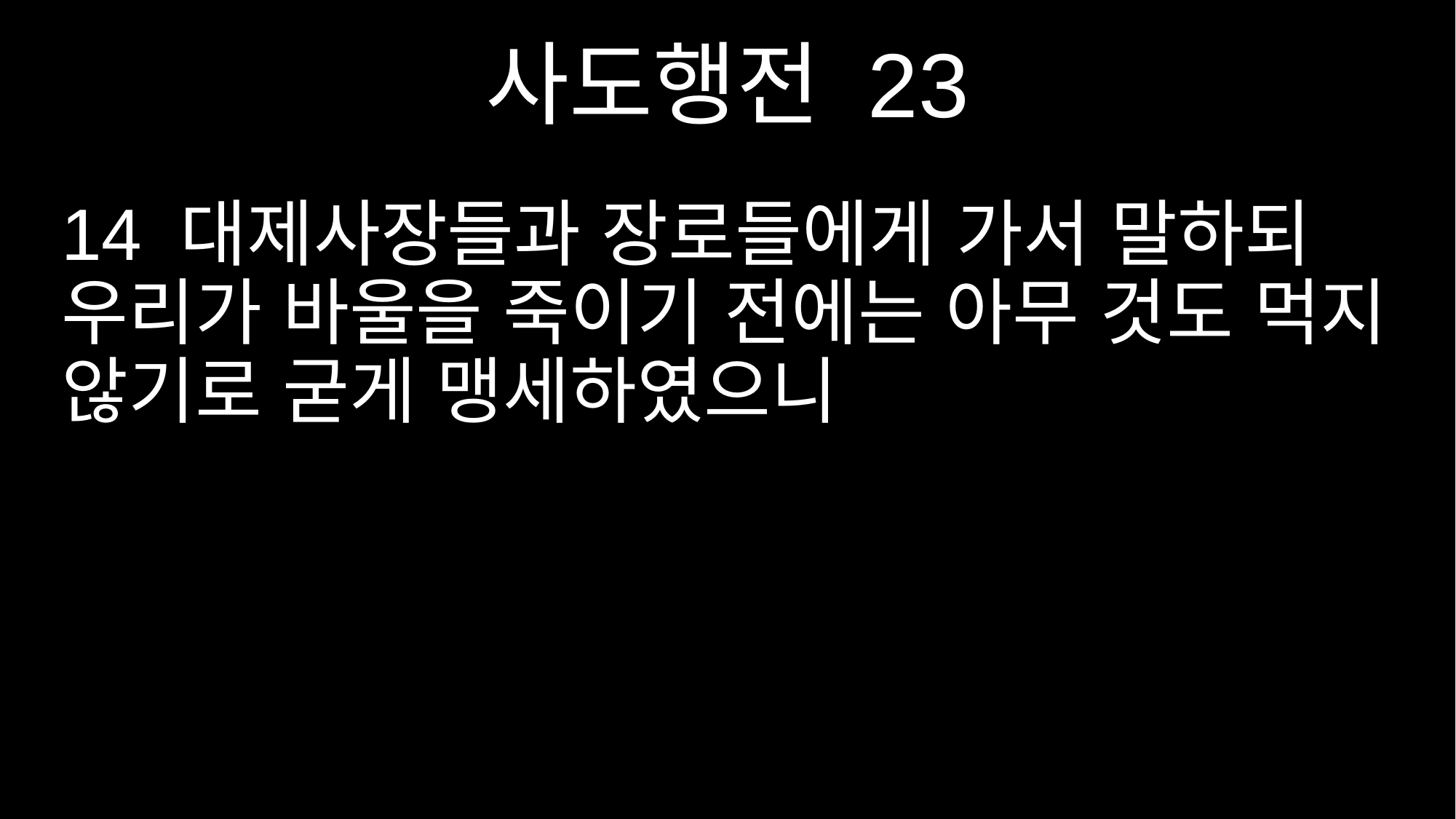

사도행전 23
14 대제사장들과 장로들에게 가서 말하되 우리가 바울을 죽이기 전에는 아무 것도 먹지 않기로 굳게 맹세하였으니